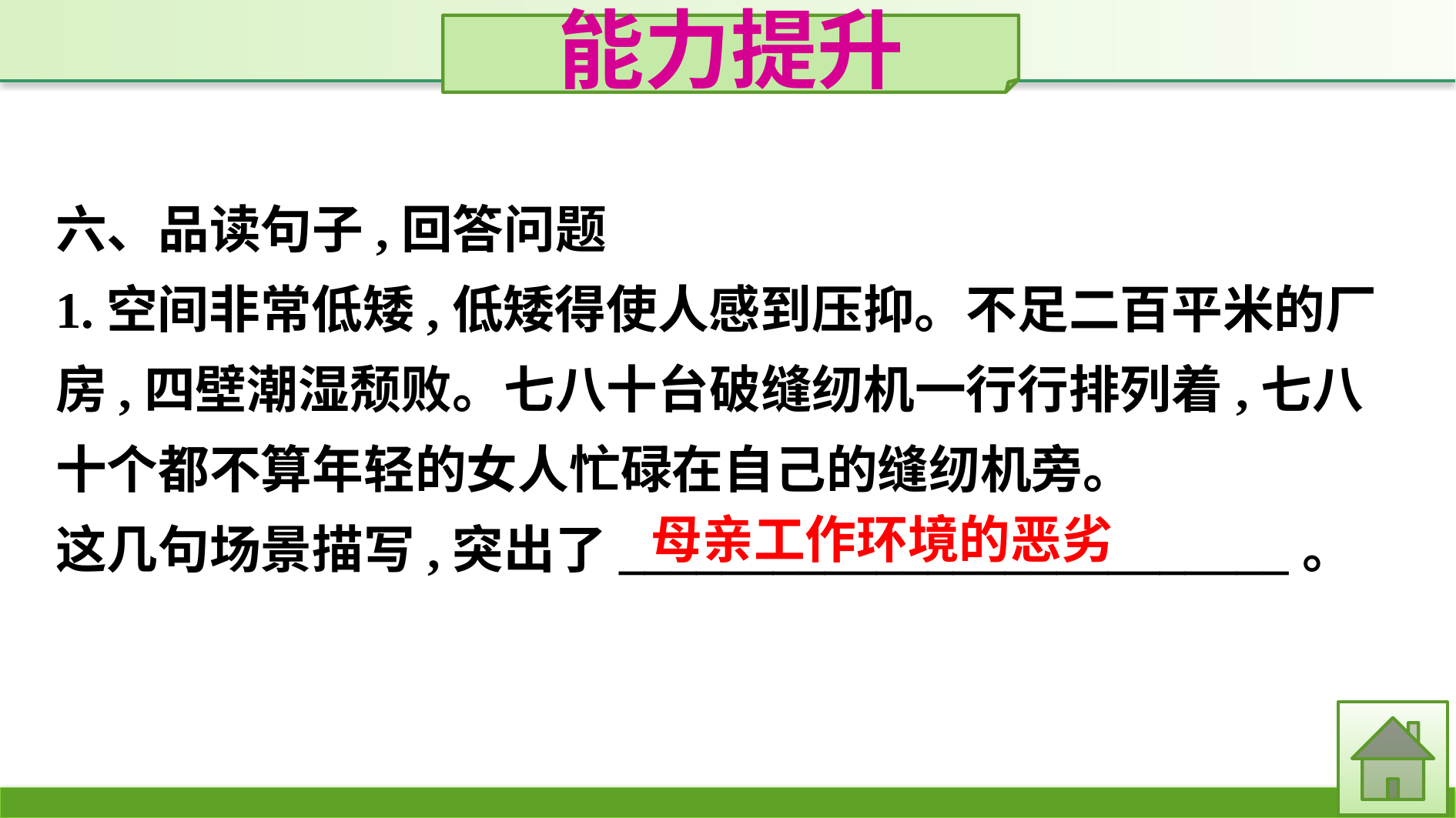

能力提升
六、品读句子,回答问题
1.空间非常低矮,低矮得使人感到压抑。不足二百平米的厂房,四壁潮湿颓败。七八十台破缝纫机一行行排列着,七八十个都不算年轻的女人忙碌在自己的缝纫机旁。
这几句场景描写,突出了__________________________。
母亲工作环境的恶劣